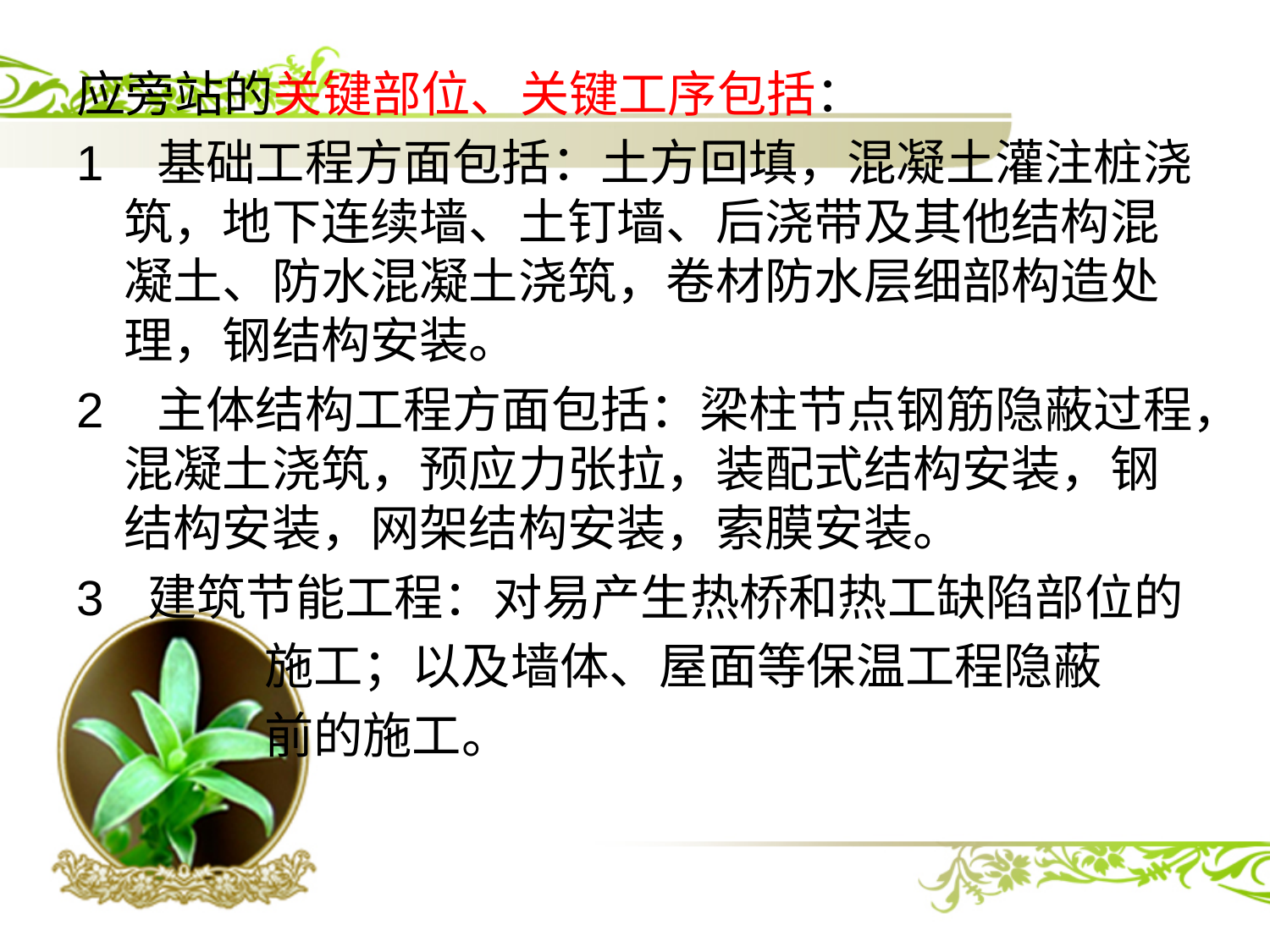

应旁站的关键部位、关键工序包括：
1   基础工程方面包括：土方回填，混凝土灌注桩浇筑，地下连续墙、土钉墙、后浇带及其他结构混凝土、防水混凝土浇筑，卷材防水层细部构造处理，钢结构安装。
2   主体结构工程方面包括：梁柱节点钢筋隐蔽过程，混凝土浇筑，预应力张拉，装配式结构安装，钢结构安装，网架结构安装，索膜安装。
建筑节能工程：对易产生热桥和热工缺陷部位的
                施工；以及墙体、屋面等保温工程隐蔽
                前的施工。